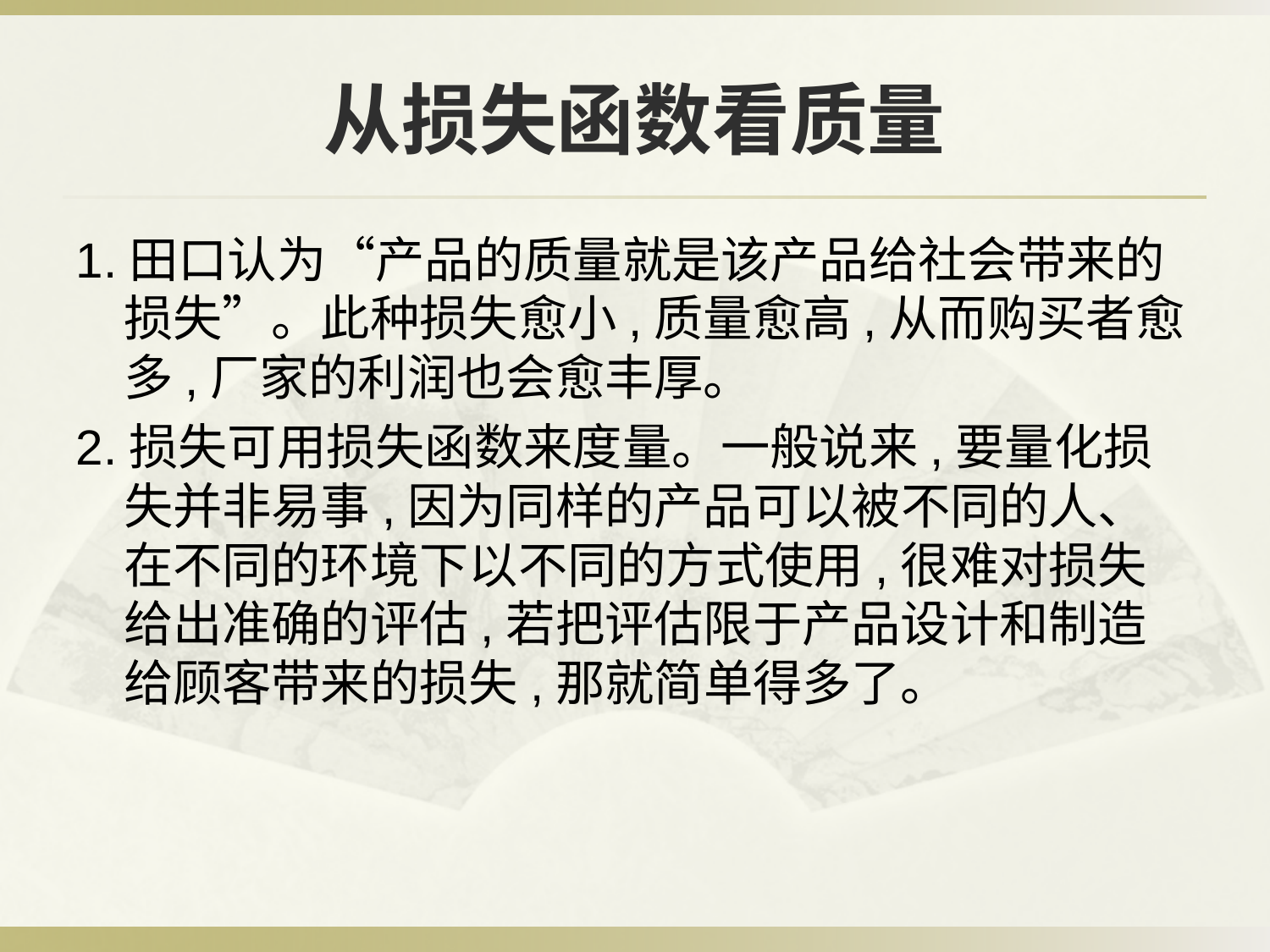

# 从损失函数看质量
1.田口认为“产品的质量就是该产品给社会带来的损失”。此种损失愈小,质量愈高,从而购买者愈多,厂家的利润也会愈丰厚。
2.损失可用损失函数来度量。一般说来,要量化损失并非易事,因为同样的产品可以被不同的人、在不同的环境下以不同的方式使用,很难对损失给出准确的评估,若把评估限于产品设计和制造给顾客带来的损失,那就简单得多了。